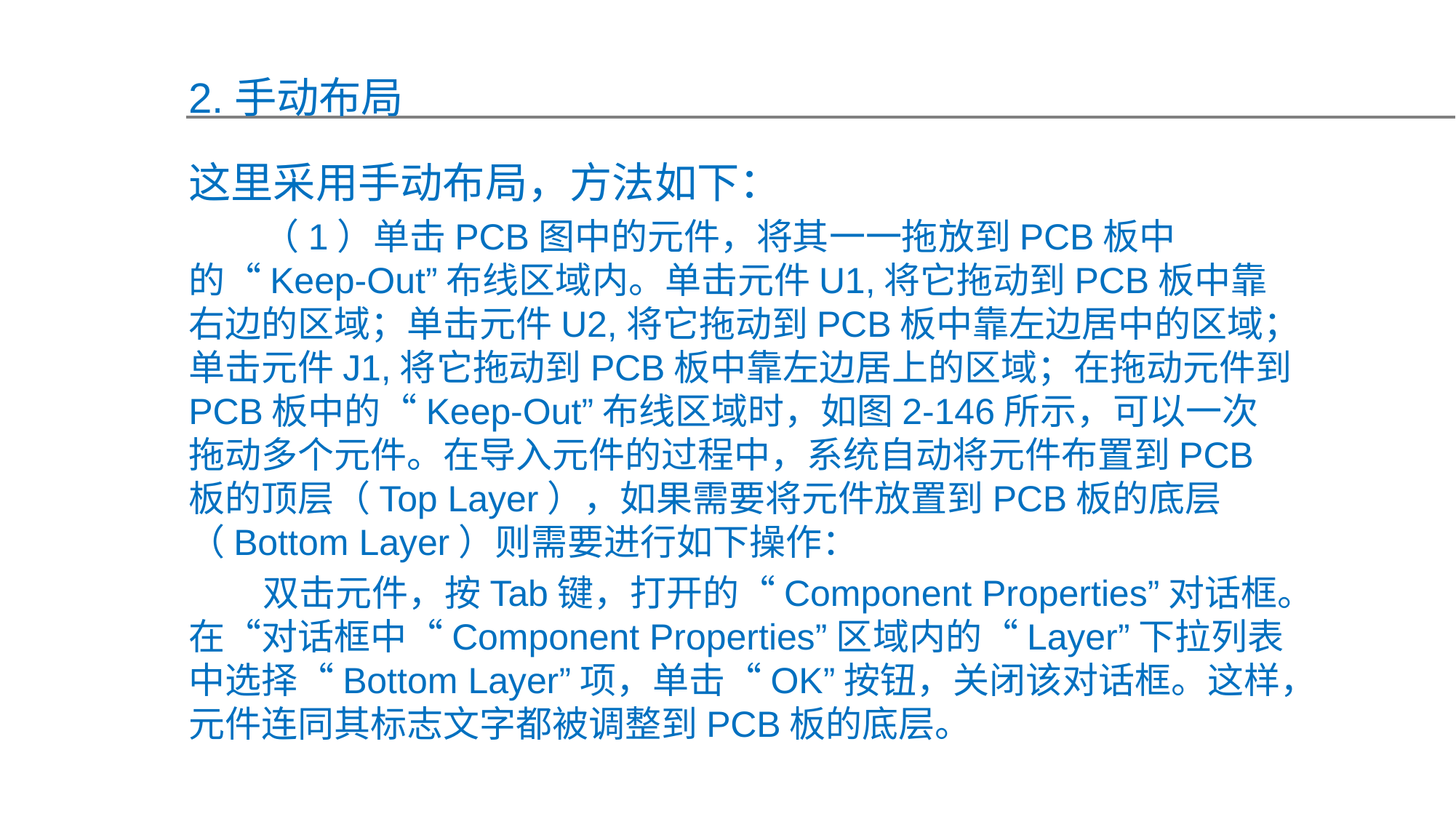

2.手动布局
这里采用手动布局，方法如下：
（1）单击PCB图中的元件，将其一一拖放到PCB板中的“Keep-Out”布线区域内。单击元件U1,将它拖动到PCB板中靠右边的区域；单击元件U2,将它拖动到PCB板中靠左边居中的区域；单击元件J1,将它拖动到PCB板中靠左边居上的区域；在拖动元件到PCB板中的“Keep-Out”布线区域时，如图2-146所示，可以一次拖动多个元件。在导入元件的过程中，系统自动将元件布置到PCB板的顶层（Top Layer），如果需要将元件放置到PCB板的底层（Bottom Layer）则需要进行如下操作：
双击元件，按Tab键，打开的“Component Properties”对话框。在“对话框中“Component Properties”区域内的“Layer”下拉列表中选择“Bottom Layer”项，单击“OK”按钮，关闭该对话框。这样，元件连同其标志文字都被调整到PCB板的底层。